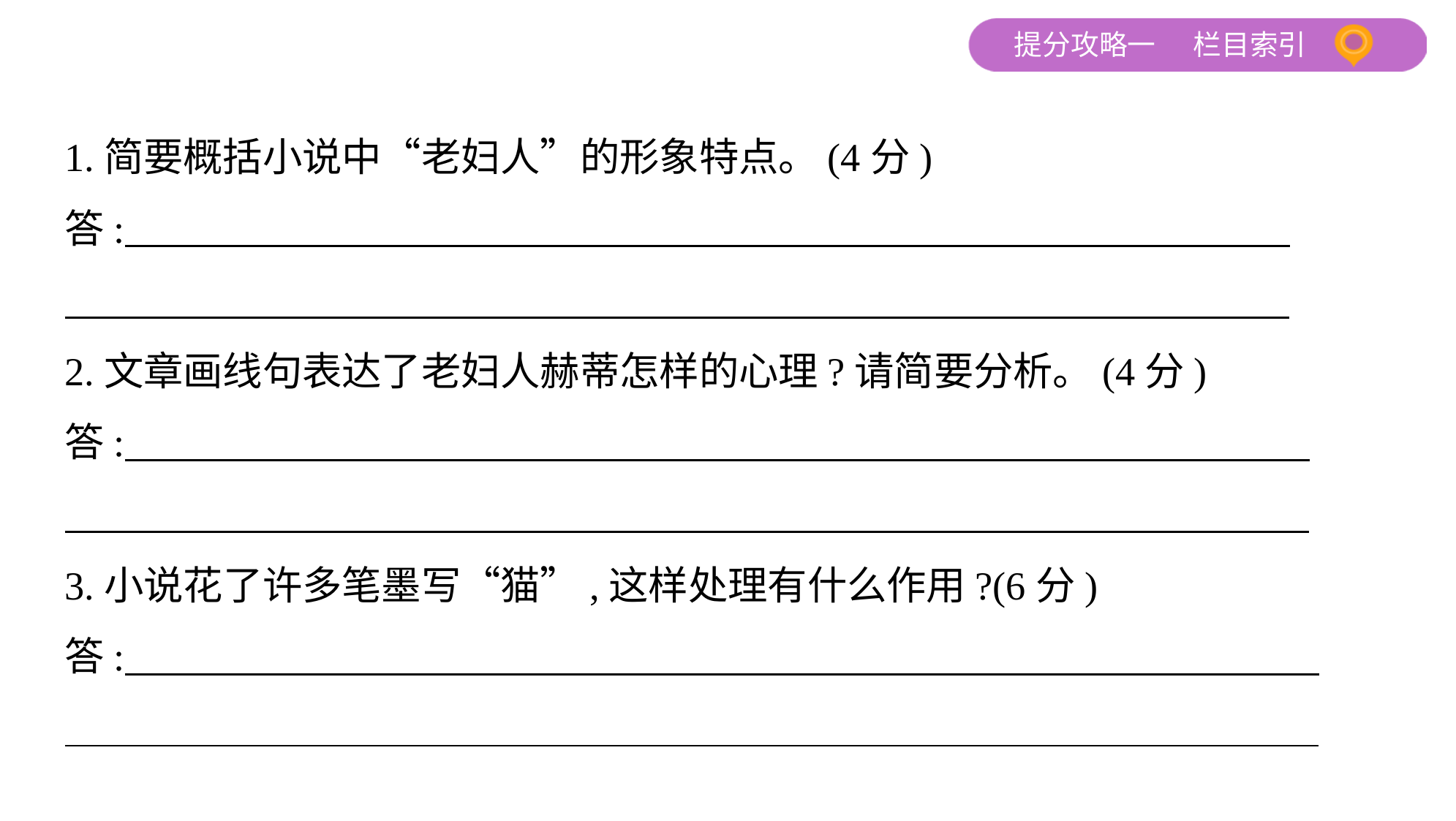

1.简要概括小说中“老妇人”的形象特点。(4分)
答:

2.文章画线句表达了老妇人赫蒂怎样的心理?请简要分析。(4分)
答:

3.小说花了许多笔墨写“猫”,这样处理有什么作用?(6分)
答: